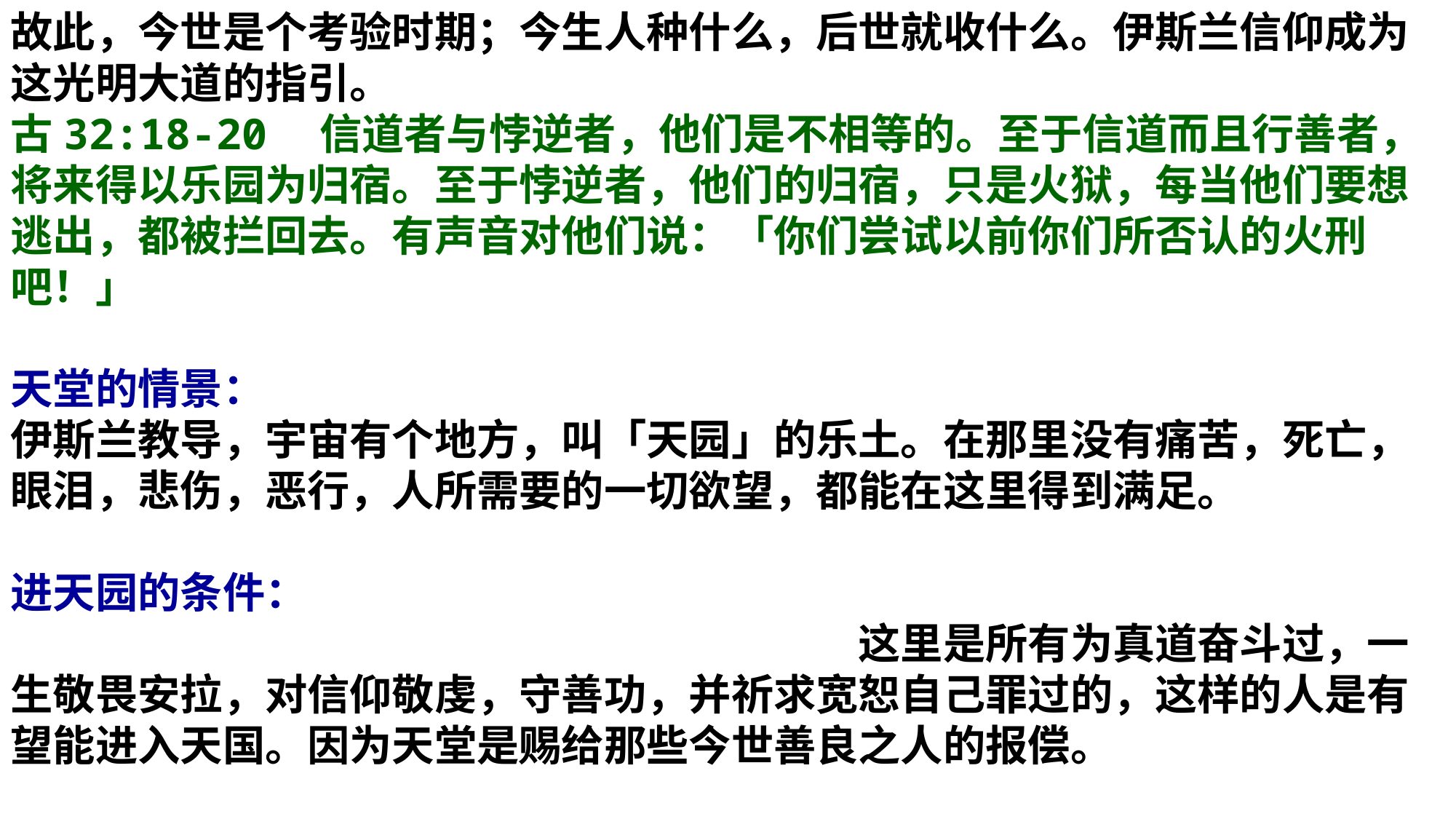

故此，今世是个考验时期；今生人种什么，后世就收什么。伊斯兰信仰成为这光明大道的指引。
古32:18-20　信道者与悖逆者，他们是不相等的。至于信道而且行善者，将来得以乐园为归宿。至于悖逆者，他们的归宿，只是火狱，每当他们要想逃出，都被拦回去。有声音对他们说：「你们尝试以前你们所否认的火刑吧！」

天堂的情景：
伊斯兰教导，宇宙有个地方，叫「天园」的乐土。在那里没有痛苦，死亡，眼泪，悲伤，恶行，人所需要的一切欲望，都能在这里得到满足。

进天园的条件：　　　　　　　　　　　　　　　　　　　　　　　　　　　　　　　　　　　　　　　　　　　　　　这里是所有为真道奋斗过，一生敬畏安拉，对信仰敬虔，守善功，并祈求宽恕自己罪过的，这样的人是有望能进入天国。因为天堂是赐给那些今世善良之人的报偿。